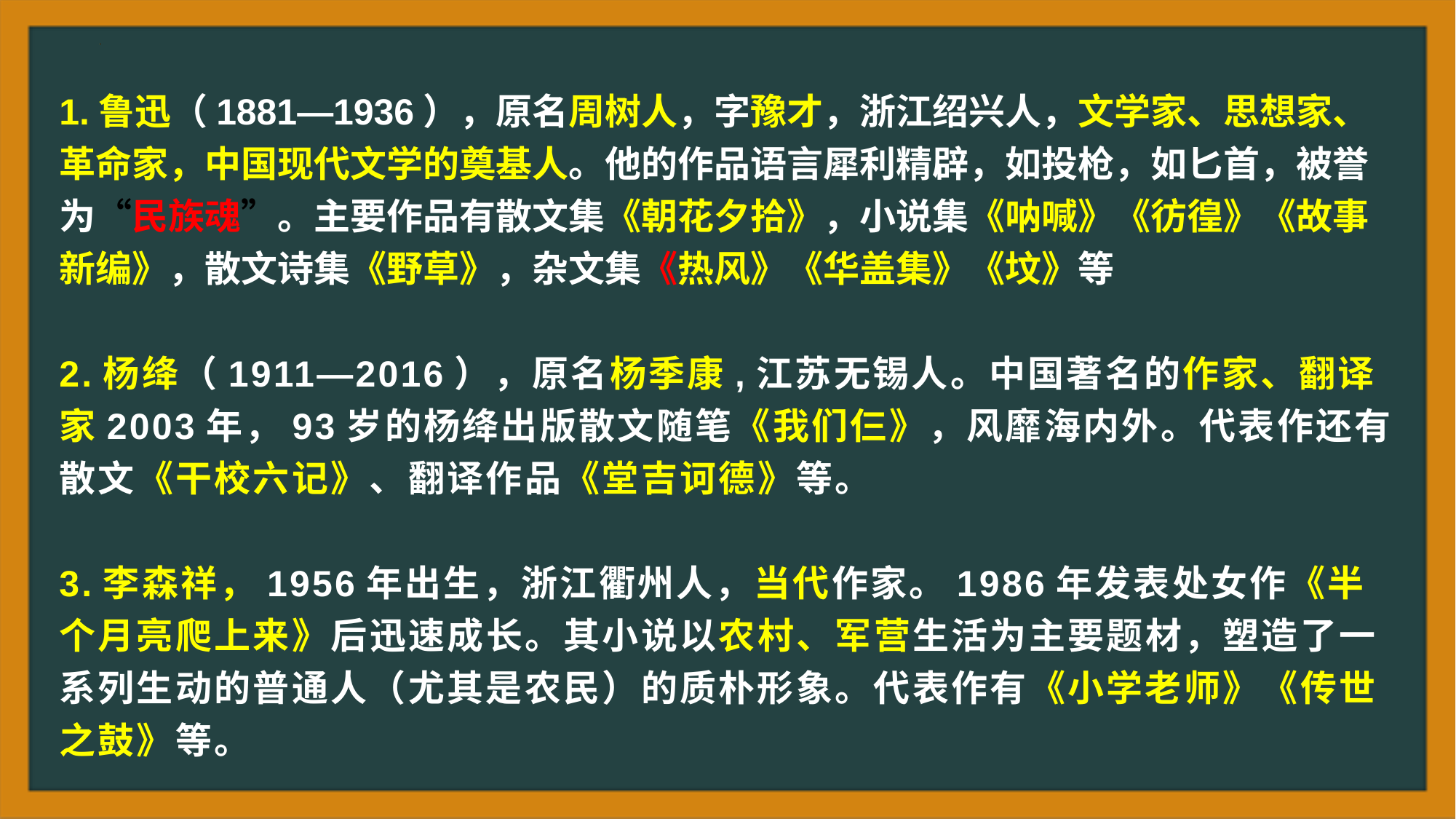

1.鲁迅（1881—1936），原名周树人，字豫才，浙江绍兴人，文学家、思想家、革命家，中国现代文学的奠基人。他的作品语言犀利精辟，如投枪，如匕首，被誉为“民族魂”。主要作品有散文集《朝花夕拾》，小说集《呐喊》《彷徨》《故事新编》，散文诗集《野草》，杂文集《热风》《华盖集》《坟》等

2.杨绛（1911—2016），原名杨季康,江苏无锡人。中国著名的作家、翻译家2003年，93岁的杨绛出版散文随笔《我们仨》，风靡海内外。代表作还有散文《干校六记》、翻译作品《堂吉诃德》等。

3.李森祥，1956年出生，浙江衢州人，当代作家。1986年发表处女作《半个月亮爬上来》后迅速成长。其小说以农村、军营生活为主要题材，塑造了一系列生动的普通人（尤其是农民）的质朴形象。代表作有《小学老师》《传世之鼓》等。